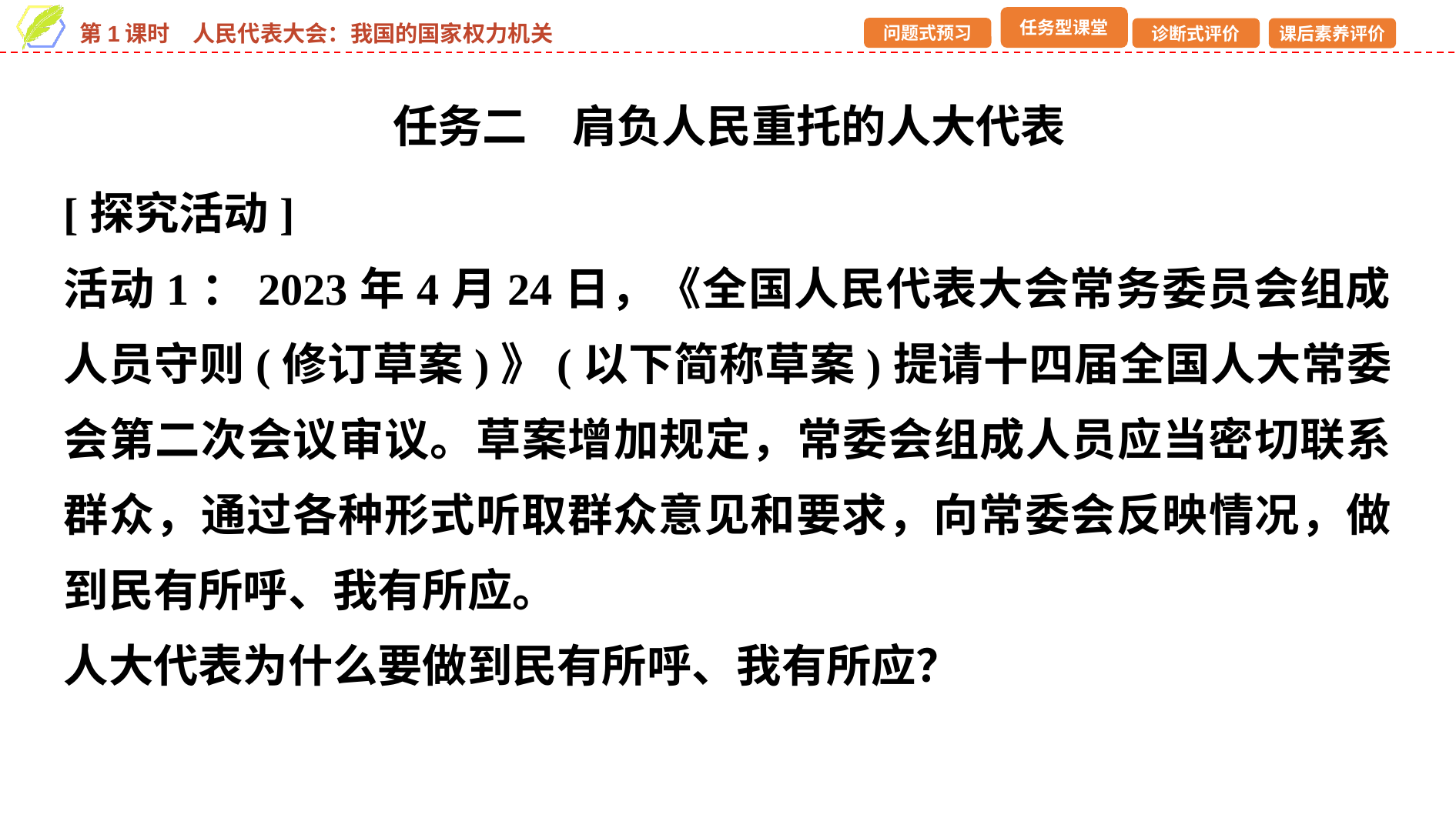

任务二　肩负人民重托的人大代表
[探究活动]
活动1：2023年4月24日，《全国人民代表大会常务委员会组成人员守则(修订草案)》(以下简称草案)提请十四届全国人大常委会第二次会议审议。草案增加规定，常委会组成人员应当密切联系群众，通过各种形式听取群众意见和要求，向常委会反映情况，做到民有所呼、我有所应。
人大代表为什么要做到民有所呼、我有所应？